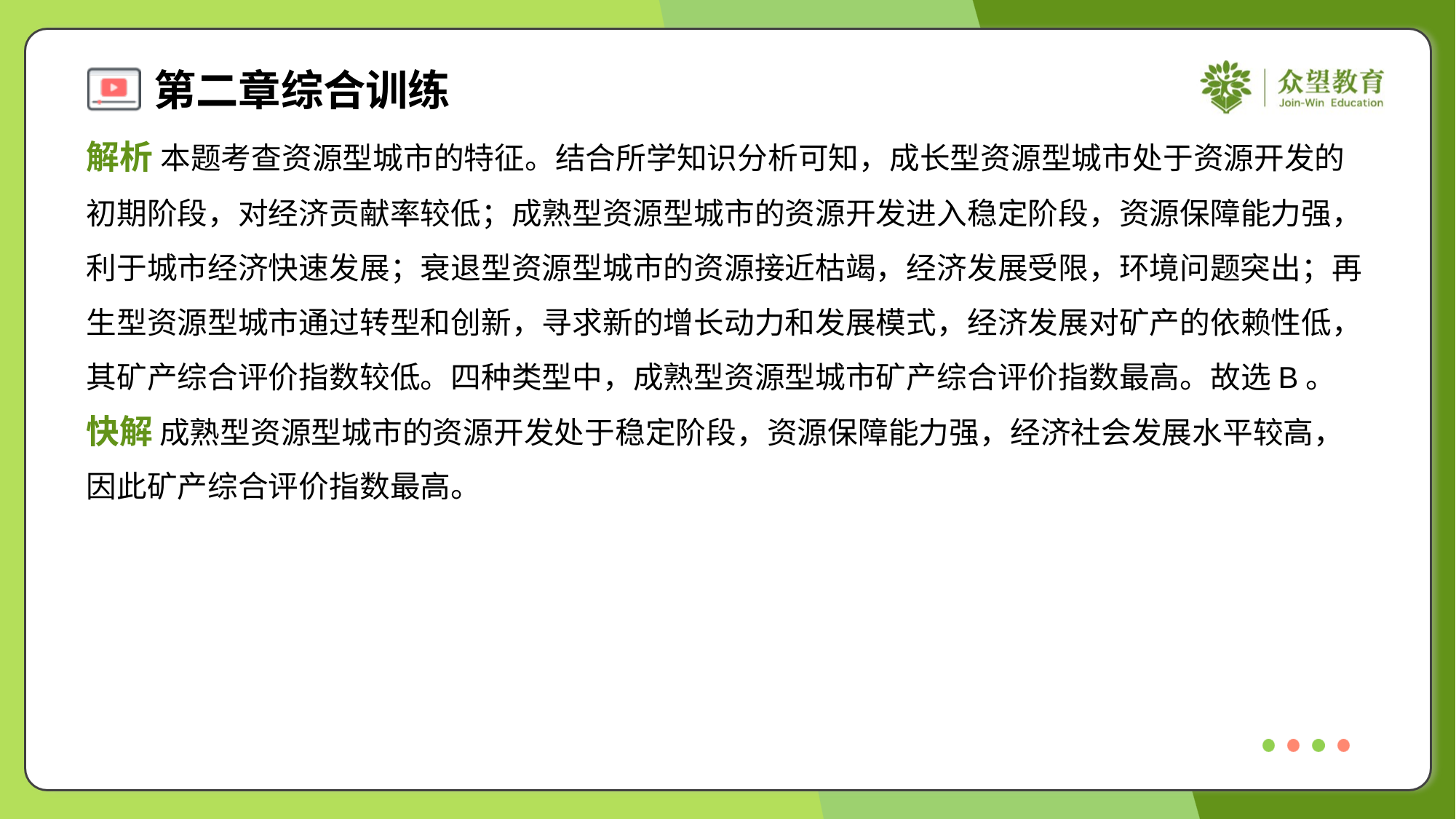

解析 本题考查资源型城市的特征。结合所学知识分析可知，成长型资源型城市处于资源开发的
初期阶段，对经济贡献率较低；成熟型资源型城市的资源开发进入稳定阶段，资源保障能力强，
利于城市经济快速发展；衰退型资源型城市的资源接近枯竭，经济发展受限，环境问题突出；再
生型资源型城市通过转型和创新，寻求新的增长动力和发展模式，经济发展对矿产的依赖性低，
其矿产综合评价指数较低。四种类型中，成熟型资源型城市矿产综合评价指数最高。故选B。
快解 成熟型资源型城市的资源开发处于稳定阶段，资源保障能力强，经济社会发展水平较高，
因此矿产综合评价指数最高。